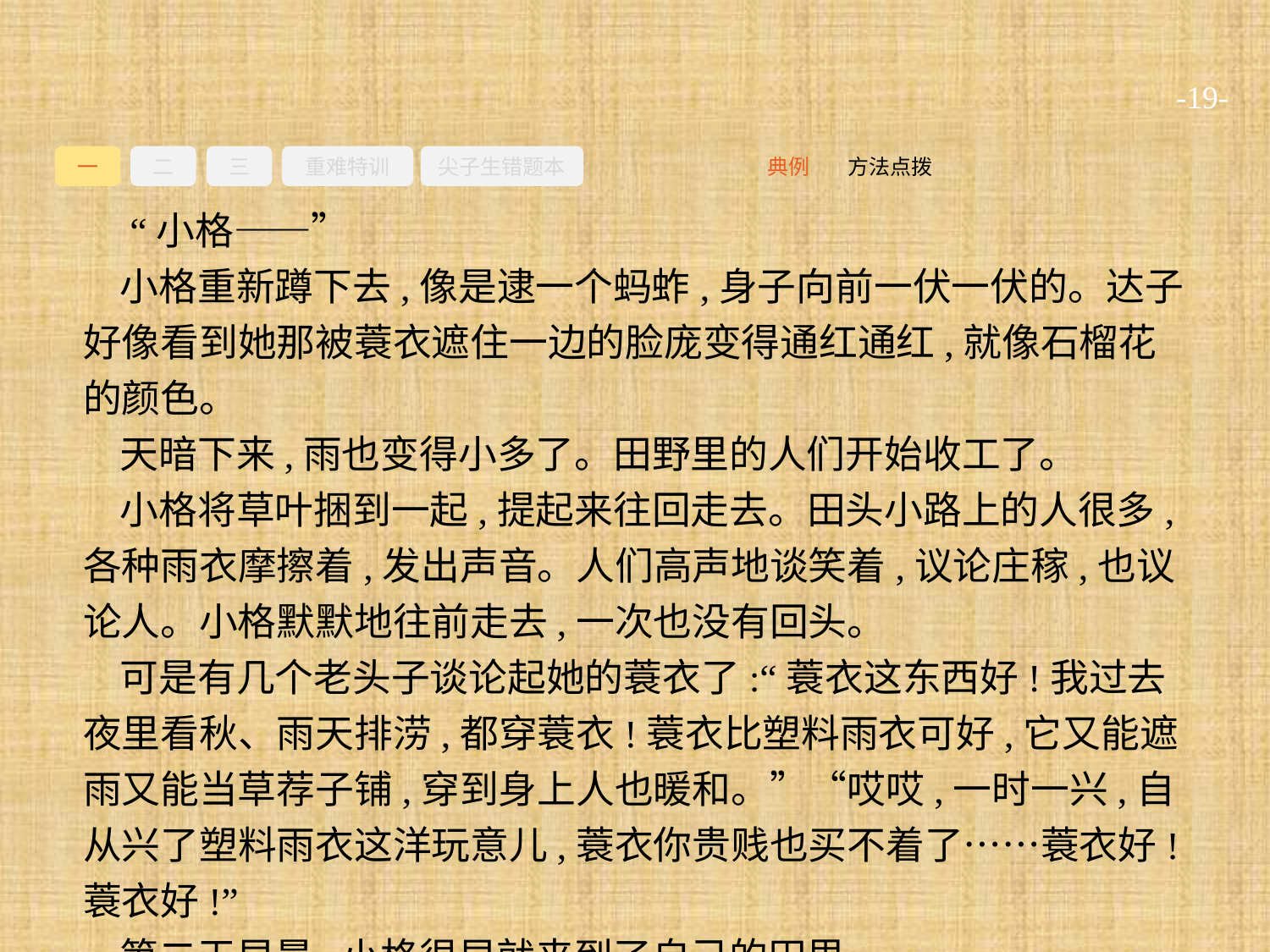

-19-
一
二
三
重难特训
尖子生错题本
方法点拨
典例
 “小格——”
小格重新蹲下去,像是逮一个蚂蚱,身子向前一伏一伏的。达子好像看到她那被蓑衣遮住一边的脸庞变得通红通红,就像石榴花的颜色。
天暗下来,雨也变得小多了。田野里的人们开始收工了。
小格将草叶捆到一起,提起来往回走去。田头小路上的人很多,各种雨衣摩擦着,发出声音。人们高声地谈笑着,议论庄稼,也议论人。小格默默地往前走去,一次也没有回头。
可是有几个老头子谈论起她的蓑衣了:“蓑衣这东西好!我过去夜里看秋、雨天排涝,都穿蓑衣!蓑衣比塑料雨衣可好,它又能遮雨又能当草荐子铺,穿到身上人也暖和。”“哎哎,一时一兴,自从兴了塑料雨衣这洋玩意儿,蓑衣你贵贱也买不着了……蓑衣好!蓑衣好!”
第二天早晨,小格很早就来到了自己的田里。